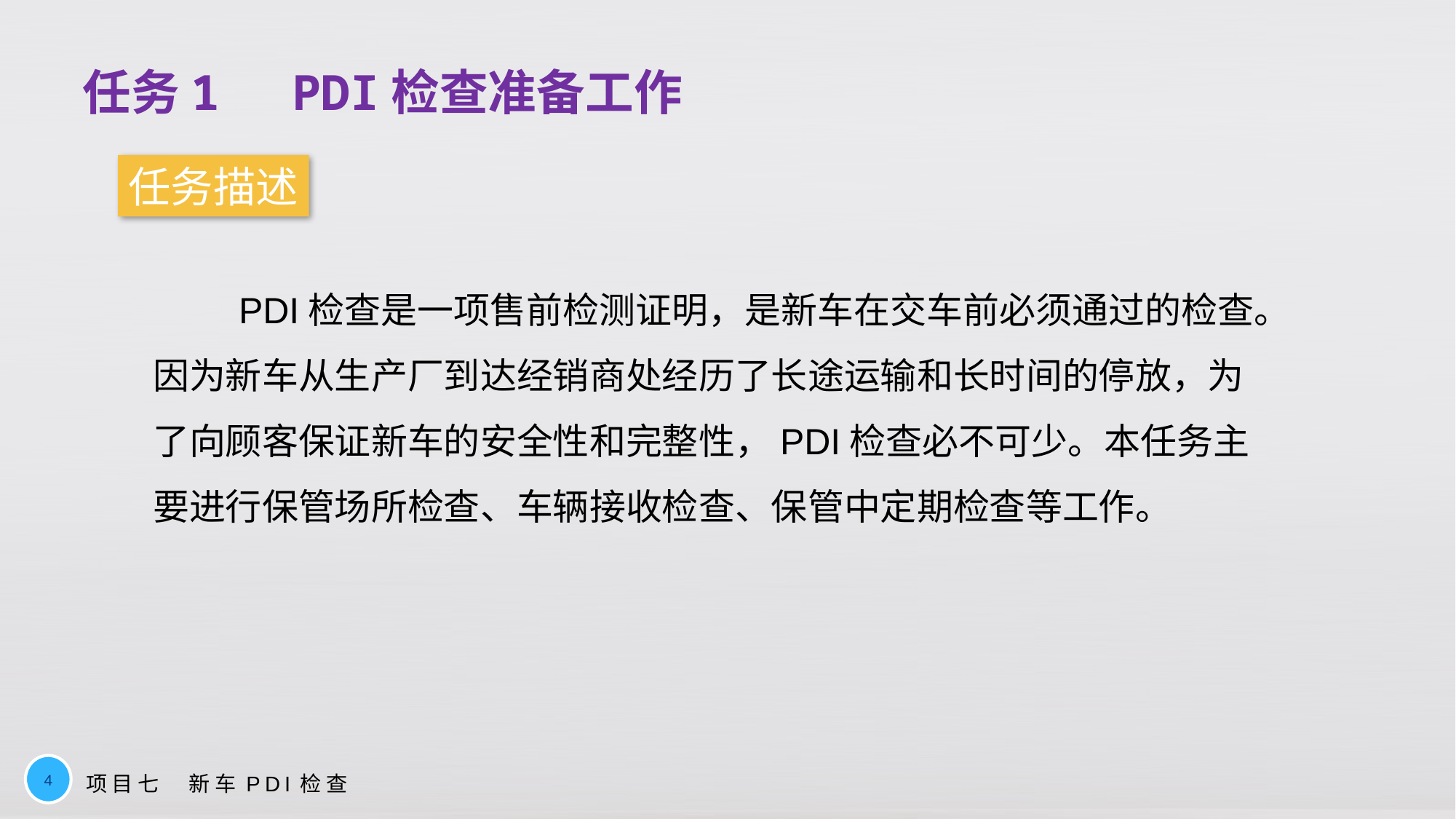

任务1　PDI检查准备工作
任务描述
PDI检查是一项售前检测证明，是新车在交车前必须通过的检查。因为新车从生产厂到达经销商处经历了长途运输和长时间的停放，为了向顾客保证新车的安全性和完整性，PDI检查必不可少。本任务主要进行保管场所检查、车辆接收检查、保管中定期检查等工作。
4